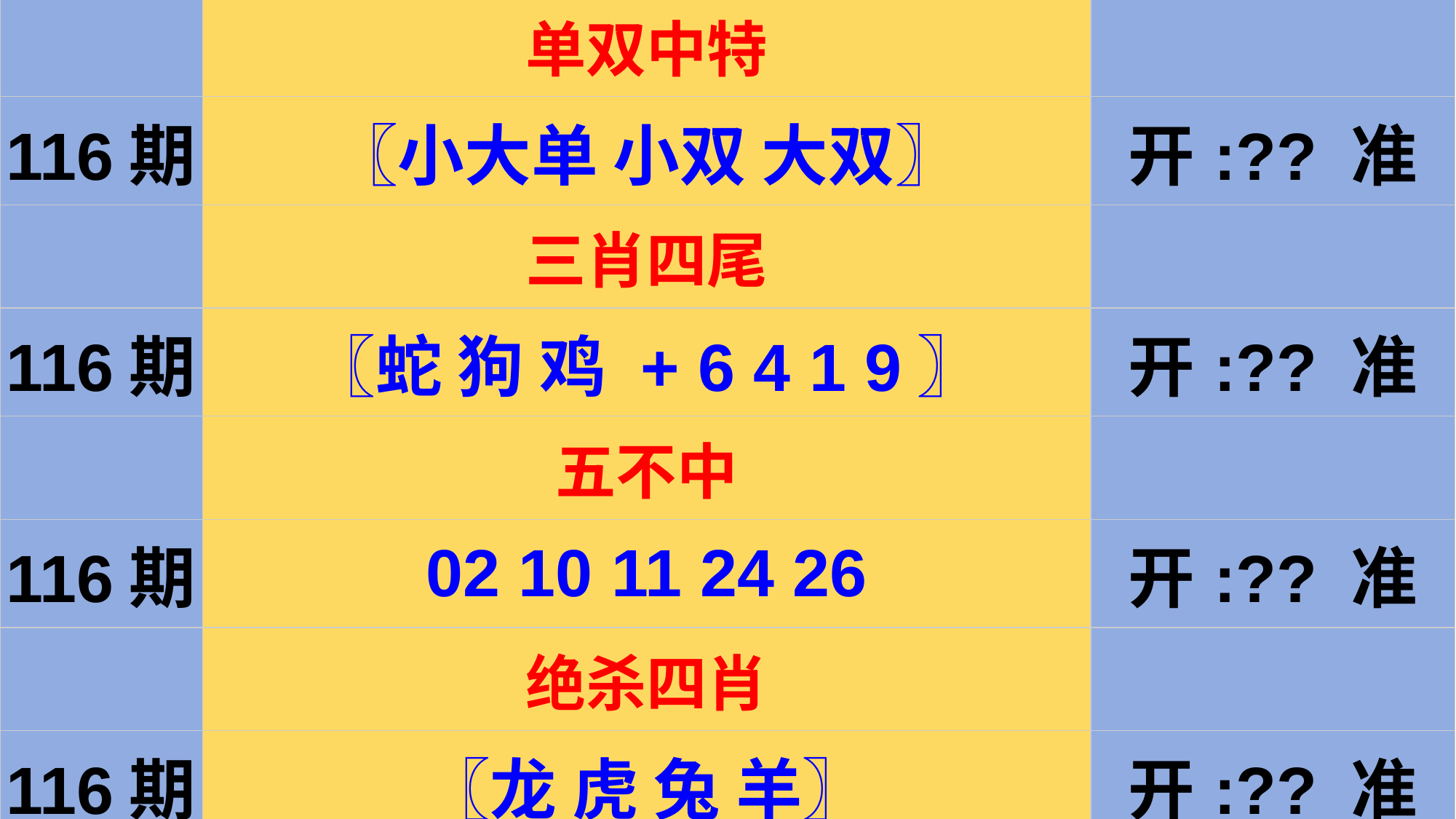

|  | 单双中特 |  |
| --- | --- | --- |
| 116期 | 〖小大单 小双 大双〗 | 开:?? 准 |
|  | 三肖四尾 |  |
| 116期 | 〖蛇 狗 鸡 + 6 4 1 9〗 | 开:?? 准 |
|  | 五不中 |  |
| 116期 | 02 10 11 24 26 | 开:?? 准 |
|  | 绝杀四肖 |  |
| 116期 | 〖龙 虎 兔 羊〗 | 开:?? 准 |
#